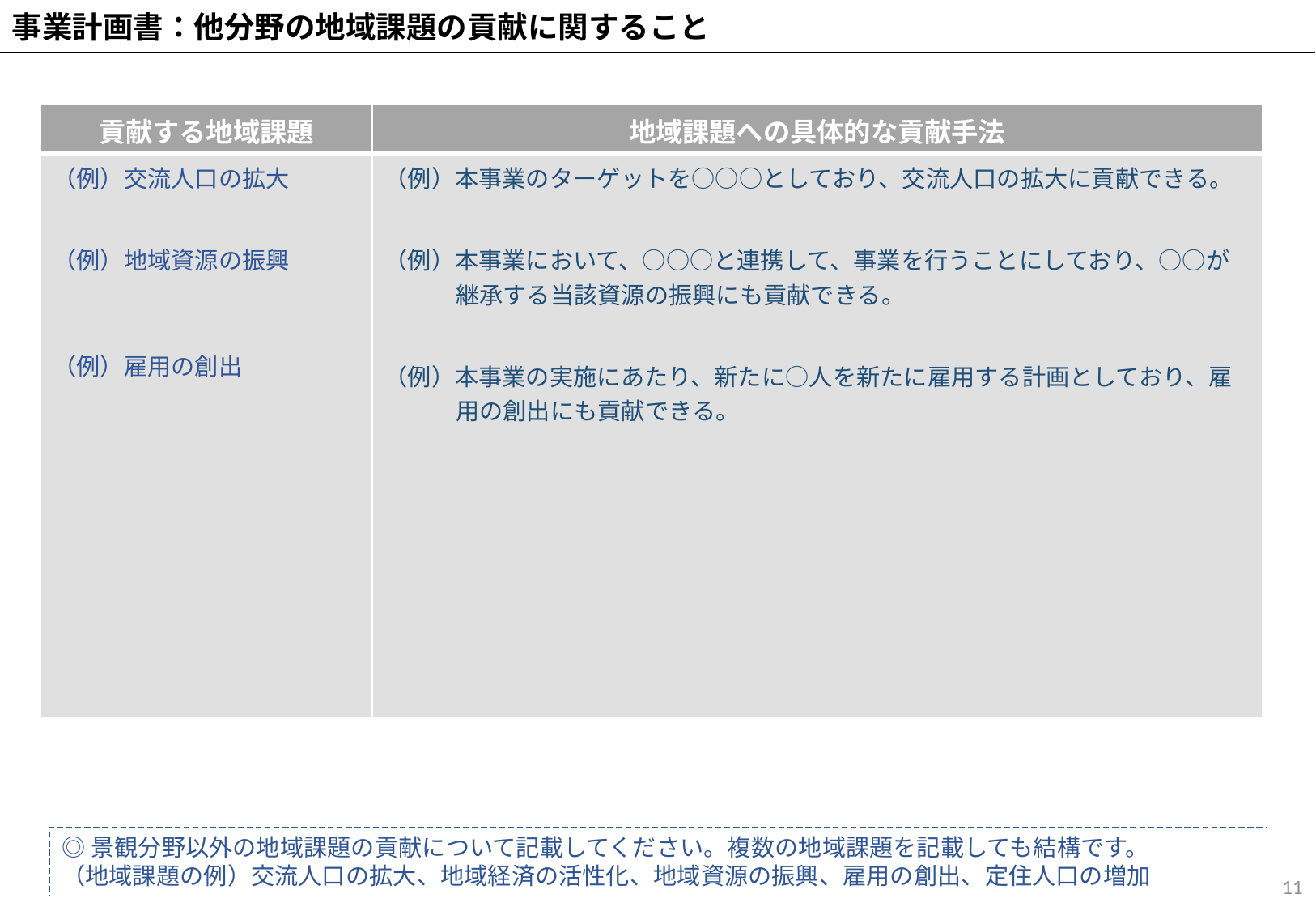

事業計画書：他分野の地域課題の貢献に関すること
| 貢献する地域課題 | 地域課題への具体的な貢献手法 |
| --- | --- |
| （例）交流人口の拡大 （例）地域資源の振興 （例）雇用の創出 | （例）本事業のターゲットを○○○としており、交流人口の拡大に貢献できる。 （例）本事業において、○○○と連携して、事業を行うことにしており、○○が継承する当該資源の振興にも貢献できる。 （例）本事業の実施にあたり、新たに○人を新たに雇用する計画としており、雇用の創出にも貢献できる。 |
◎景観分野以外の地域課題の貢献について記載してください。複数の地域課題を記載しても結構です。
（地域課題の例）交流人口の拡大、地域経済の活性化、地域資源の振興、雇用の創出、定住人口の増加
11